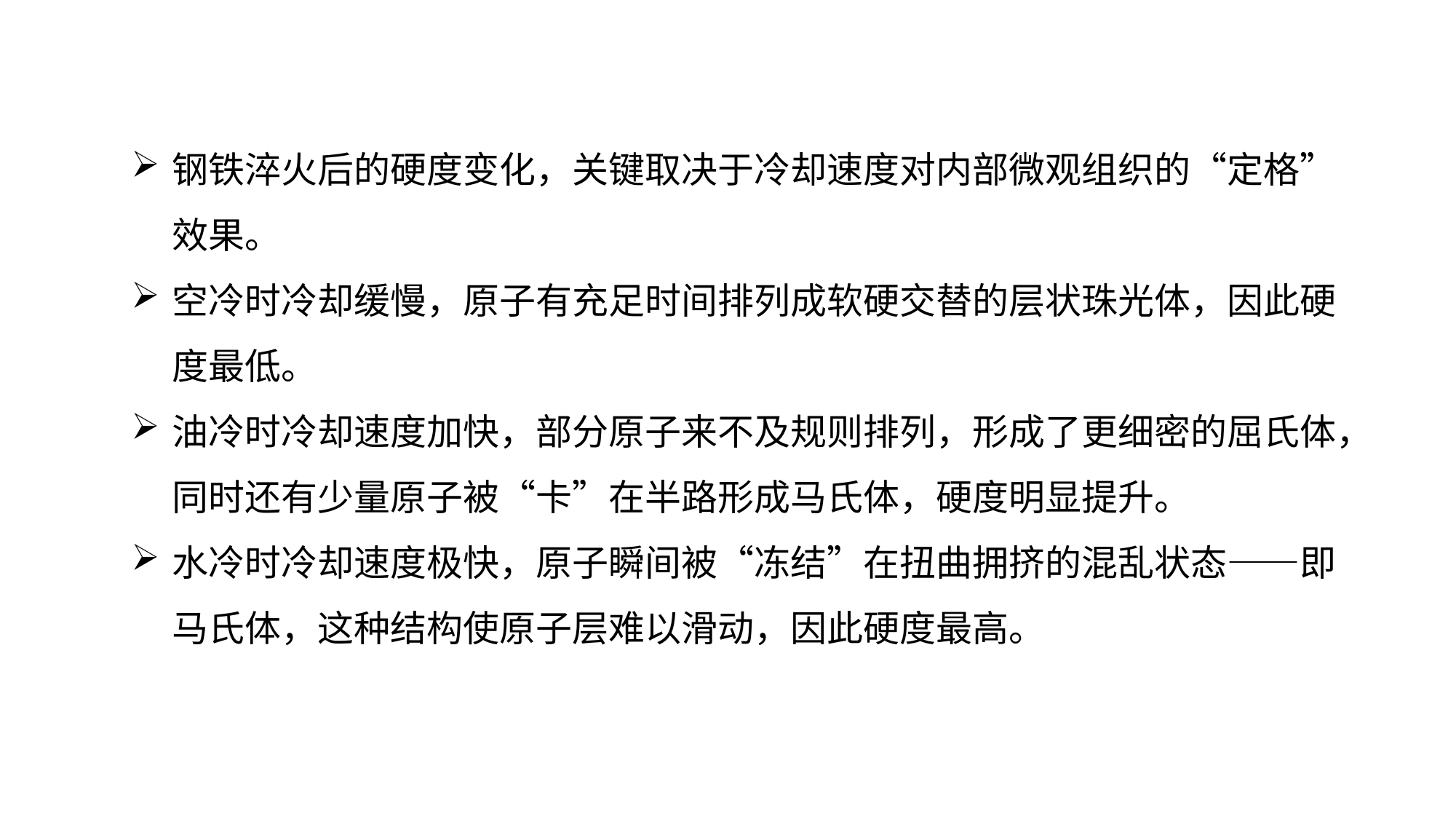

钢铁淬火后的硬度变化，关键取决于冷却速度对内部微观组织的“定格”效果。
空冷时冷却缓慢，原子有充足时间排列成软硬交替的层状珠光体，因此硬度最低。
油冷时冷却速度加快，部分原子来不及规则排列，形成了更细密的屈氏体，同时还有少量原子被“卡”在半路形成马氏体，硬度明显提升。
水冷时冷却速度极快，原子瞬间被“冻结”在扭曲拥挤的混乱状态——即马氏体，这种结构使原子层难以滑动，因此硬度最高。